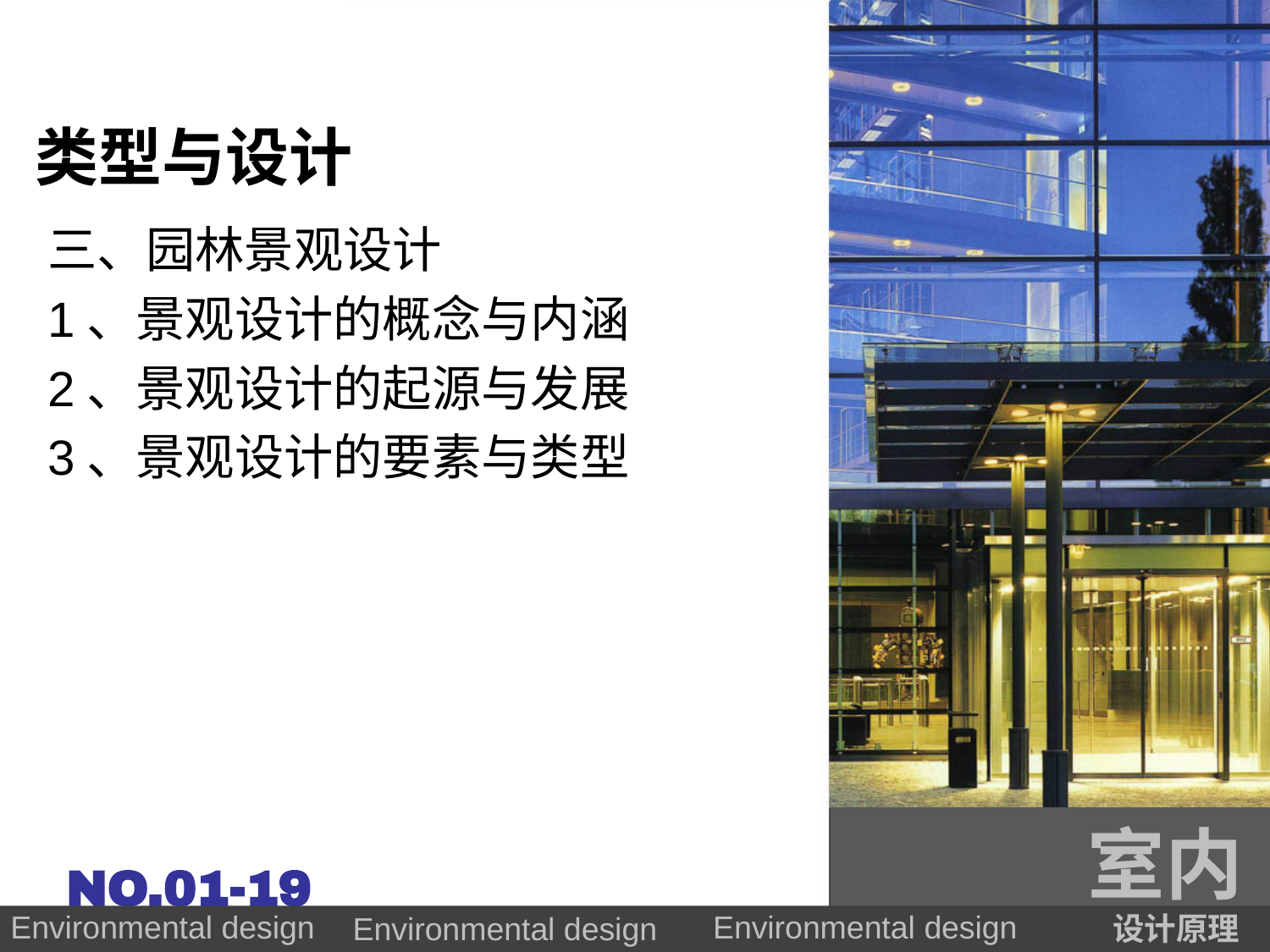

# 类型与设计
三、园林景观设计
1、景观设计的概念与内涵
2、景观设计的起源与发展
3、景观设计的要素与类型

室内

NO.01-19
设计原理
Environmental design
Environmental design
Environmental design